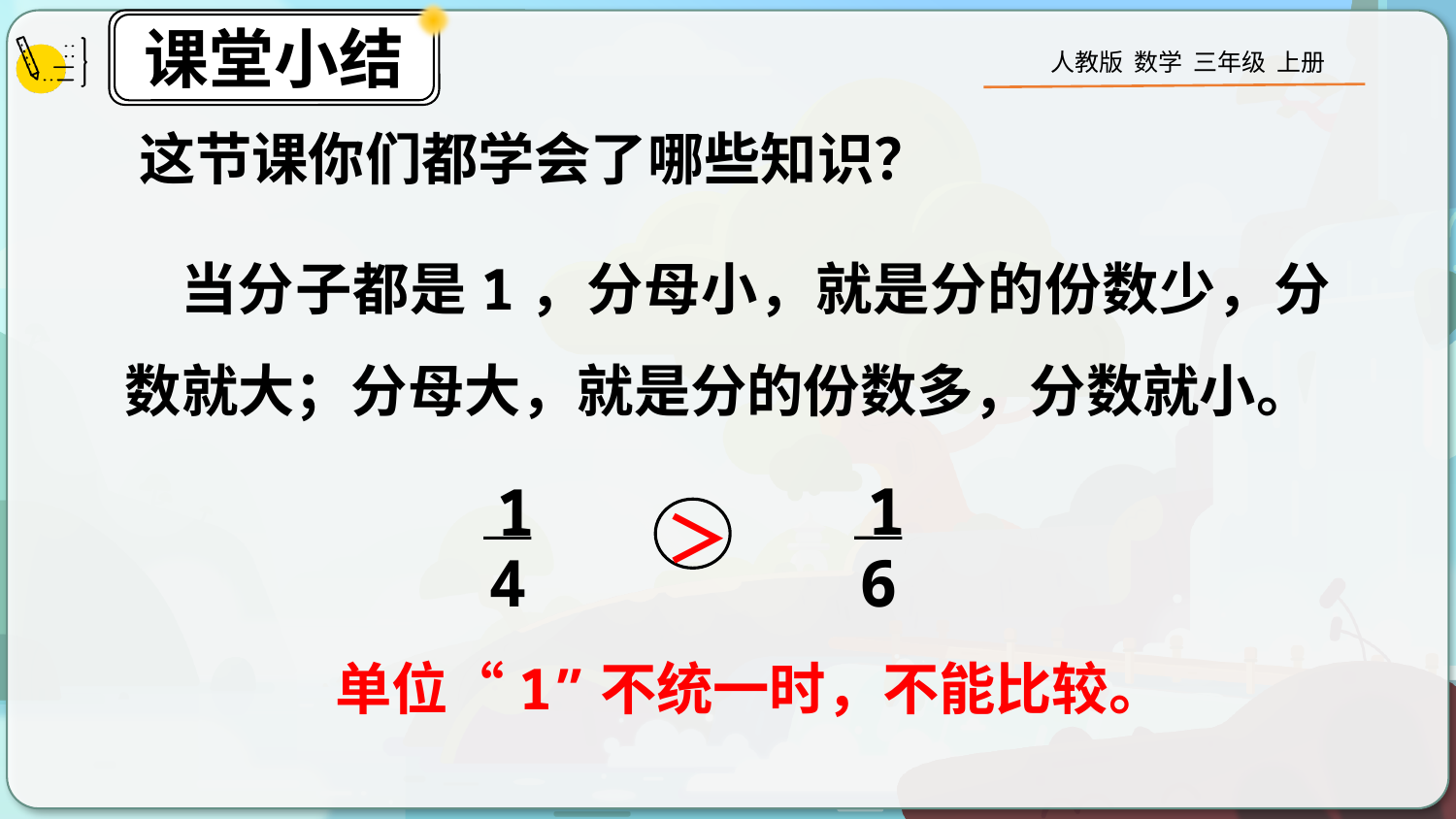

这节课你们都学会了哪些知识？
   当分子都是1，分母小，就是分的份数少，分数就大；分母大，就是分的份数多，分数就小。
1
6

1
4

＞

单位“1”不统一时，不能比较。